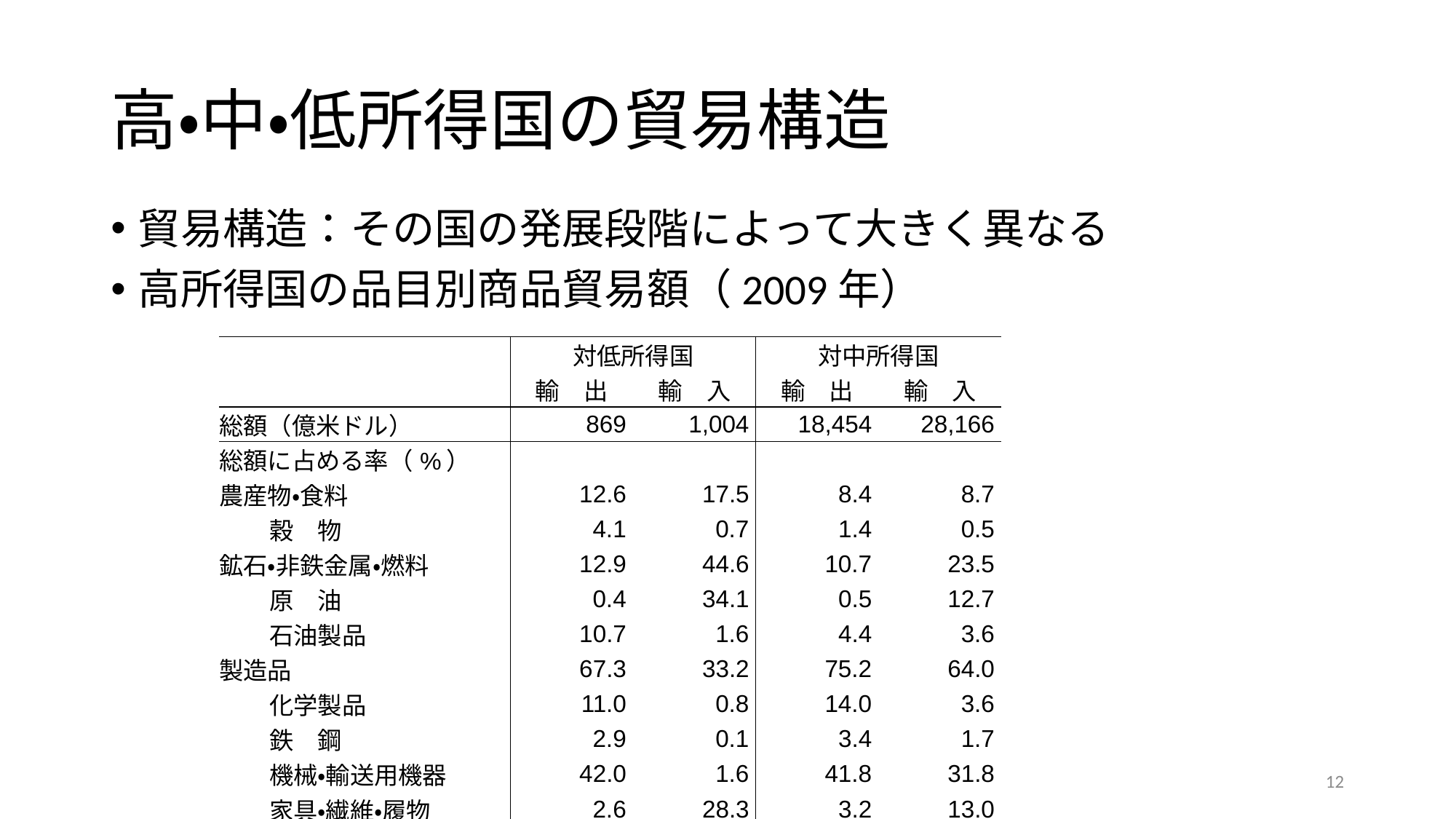

# 高・中・低所得国の貿易構造
貿易構造：その国の発展段階によって大きく異なる
高所得国の品目別商品貿易額（2009年）
|  |  | 対低所得国 |  | 対中所得国 |  |
| --- | --- | --- | --- | --- | --- |
|  |  | 輸　出 | 輸　入 | 輸　出 | 輸　入 |
| 総額（億米ドル） |  | 869 | 1,004 | 18,454 | 28,166 |
| 総額に占める率（%） |  |  |  |  |  |
| 農産物・食料 |  | 12.6 | 17.5 | 8.4 | 8.7 |
|  | 穀　物 | 4.1 | 0.7 | 1.4 | 0.5 |
| 鉱石・非鉄金属・燃料 |  | 12.9 | 44.6 | 10.7 | 23.5 |
|  | 原　油 | 0.4 | 34.1 | 0.5 | 12.7 |
|  | 石油製品 | 10.7 | 1.6 | 4.4 | 3.6 |
| 製造品 |  | 67.3 | 33.2 | 75.2 | 64.0 |
|  | 化学製品 | 11.0 | 0.8 | 14.0 | 3.6 |
|  | 鉄　鋼 | 2.9 | 0.1 | 3.4 | 1.7 |
|  | 機械・輸送用機器 | 42.0 | 1.6 | 41.8 | 31.8 |
|  | 家具・繊維・履物 | 2.6 | 28.3 | 3.2 | 13.0 |
|  | その他 | 9.0 | 2.4 | 13.3 | 14.2 |
| 雑製品 |  | 7.2 | 4.8 | 5.7 | 3.8 |
12